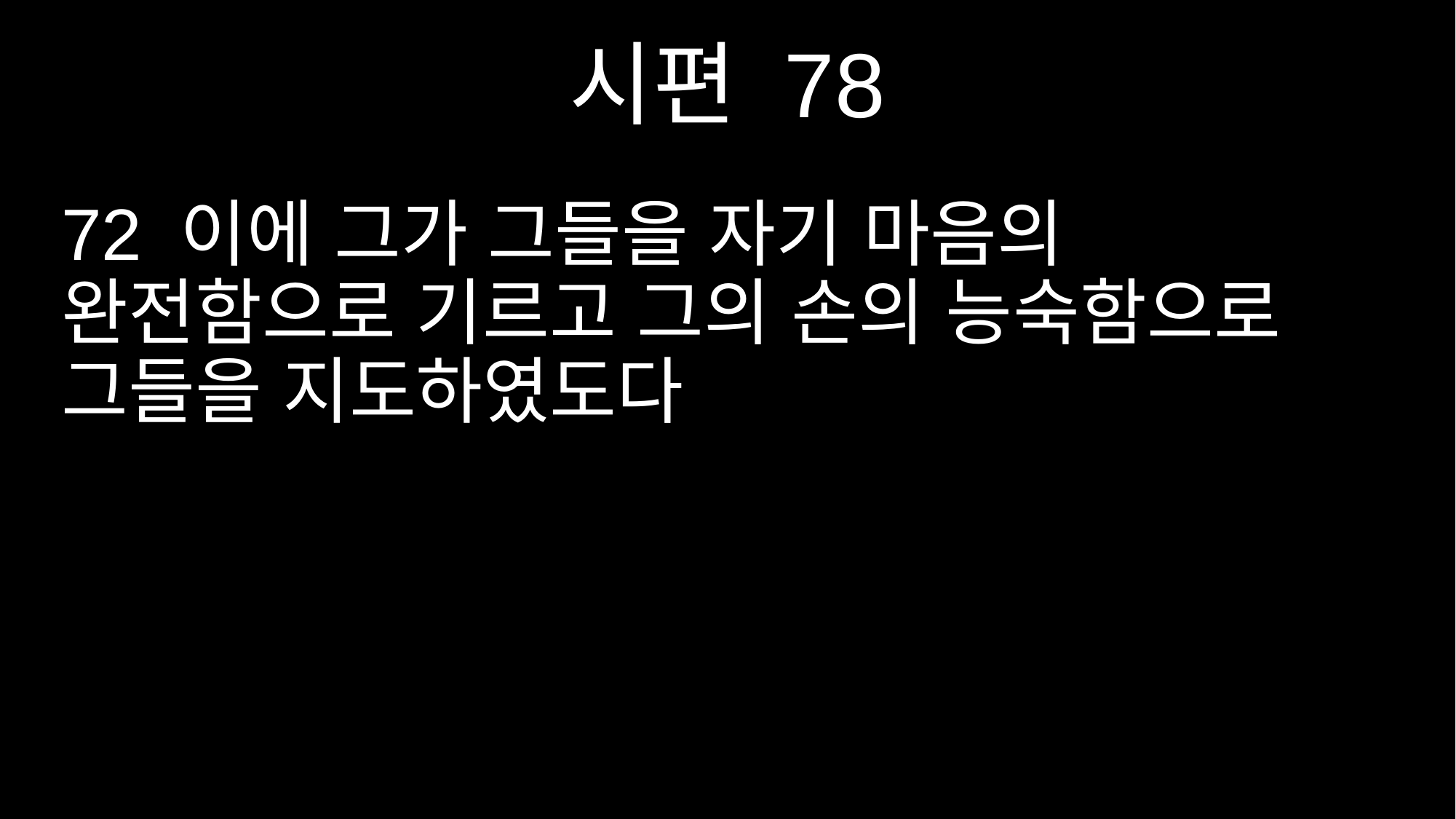

시편 78
72 이에 그가 그들을 자기 마음의 완전함으로 기르고 그의 손의 능숙함으로 그들을 지도하였도다